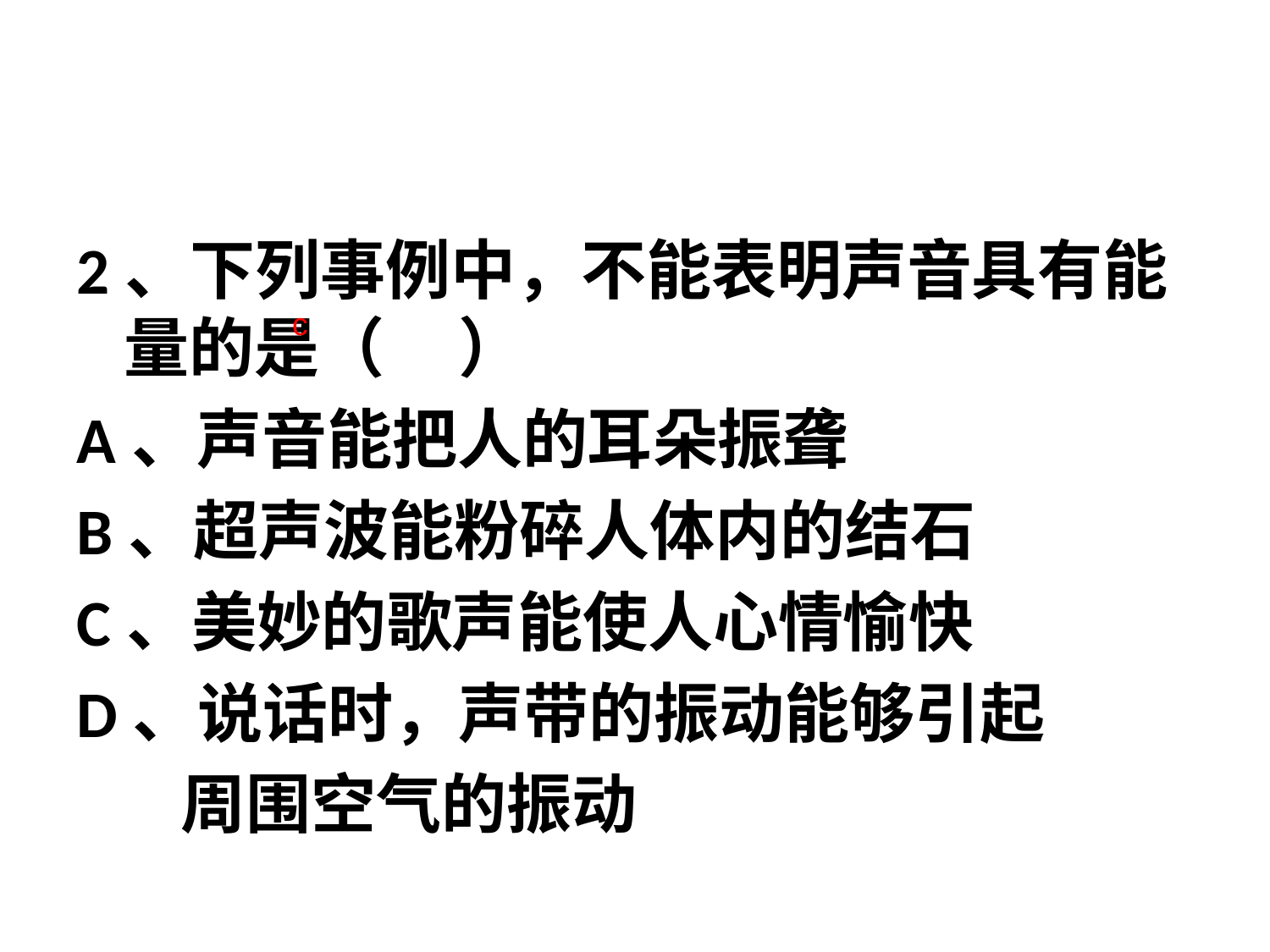

2、下列事例中，不能表明声音具有能量的是（     ）
A、声音能把人的耳朵振聋
B、超声波能粉碎人体内的结石
C、美妙的歌声能使人心情愉快
D、说话时，声带的振动能够引起
      周围空气的振动
c